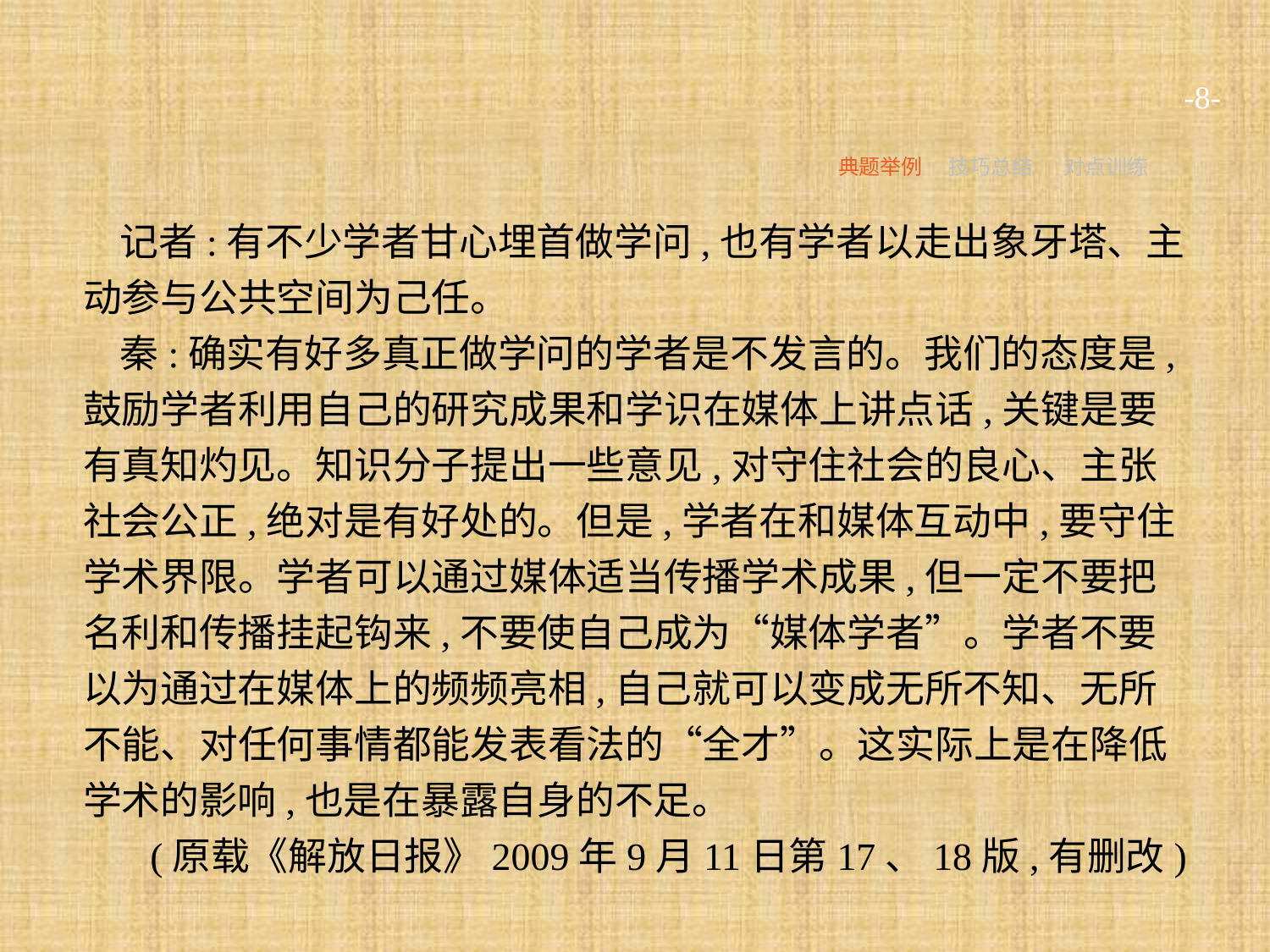

-8-
典题举例
技巧总结
对点训练
记者:有不少学者甘心埋首做学问,也有学者以走出象牙塔、主动参与公共空间为己任。
秦:确实有好多真正做学问的学者是不发言的。我们的态度是,鼓励学者利用自己的研究成果和学识在媒体上讲点话,关键是要有真知灼见。知识分子提出一些意见,对守住社会的良心、主张社会公正,绝对是有好处的。但是,学者在和媒体互动中,要守住学术界限。学者可以通过媒体适当传播学术成果,但一定不要把名利和传播挂起钩来,不要使自己成为“媒体学者”。学者不要以为通过在媒体上的频频亮相,自己就可以变成无所不知、无所不能、对任何事情都能发表看法的“全才”。这实际上是在降低学术的影响,也是在暴露自身的不足。
(原载《解放日报》2009年9月11日第17、18版,有删改)